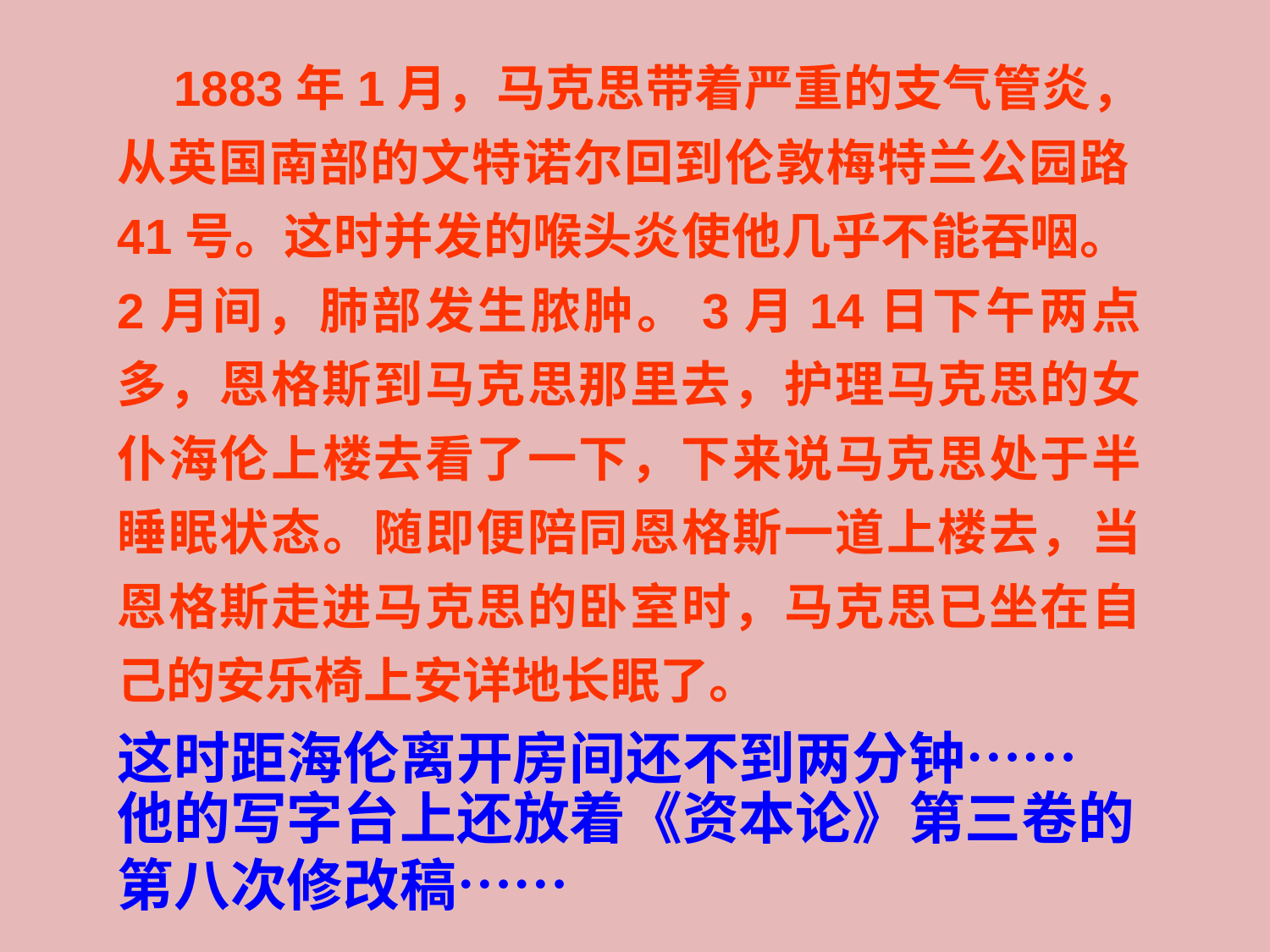

1883年1月，马克思带着严重的支气管炎，从英国南部的文特诺尔回到伦敦梅特兰公园路41号。这时并发的喉头炎使他几乎不能吞咽。2月间，肺部发生脓肿。3月14日下午两点多，恩格斯到马克思那里去，护理马克思的女仆海伦上楼去看了一下，下来说马克思处于半睡眠状态。随即便陪同恩格斯一道上楼去，当恩格斯走进马克思的卧室时，马克思已坐在自己的安乐椅上安详地长眠了。
这时距海伦离开房间还不到两分钟……
他的写字台上还放着《资本论》第三卷的第八次修改稿……